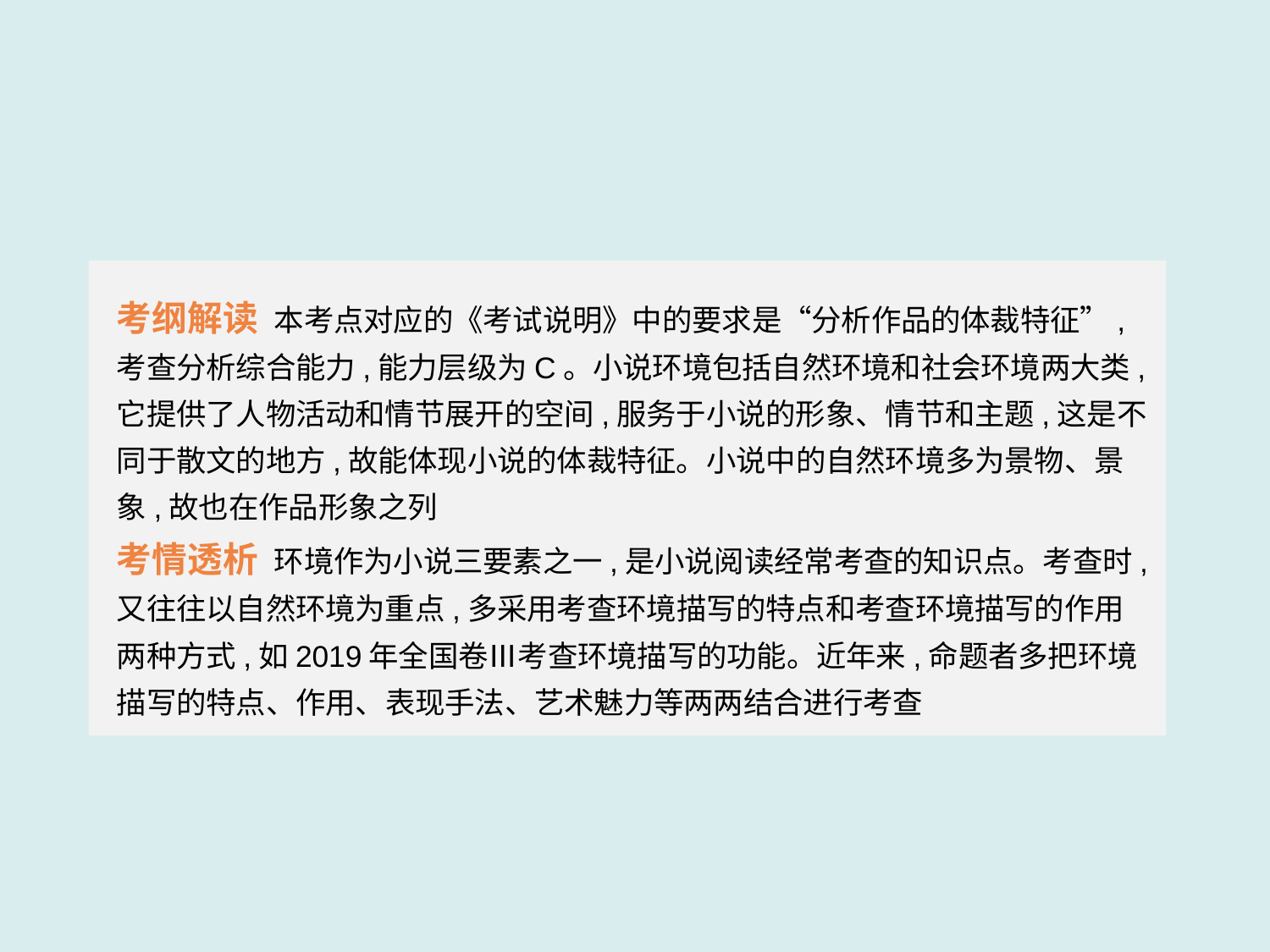

考纲解读  本考点对应的《考试说明》中的要求是“分析作品的体裁特征”,考查分析综合能力,能力层级为C。小说环境包括自然环境和社会环境两大类,它提供了人物活动和情节展开的空间,服务于小说的形象、情节和主题,这是不同于散文的地方,故能体现小说的体裁特征。小说中的自然环境多为景物、景象,故也在作品形象之列
考情透析  环境作为小说三要素之一,是小说阅读经常考查的知识点。考查时,又往往以自然环境为重点,多采用考查环境描写的特点和考查环境描写的作用两种方式,如2019年全国卷Ⅲ考查环境描写的功能。近年来,命题者多把环境描写的特点、作用、表现手法、艺术魅力等两两结合进行考查